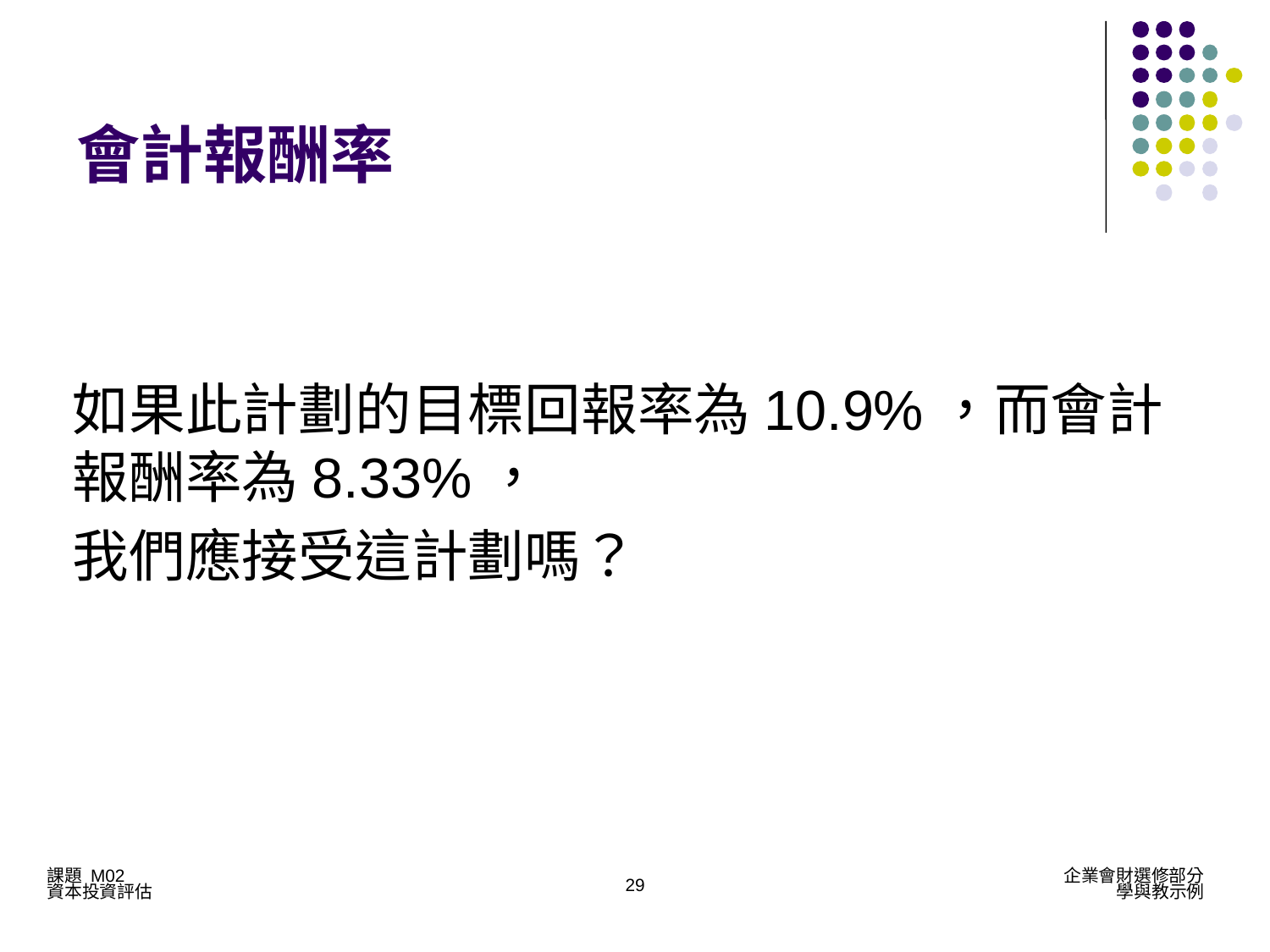

# 會計報酬率

如果此計劃的目標回報率為10.9%，而會計報酬率為8.33%，
我們應接受這計劃嗎？
29